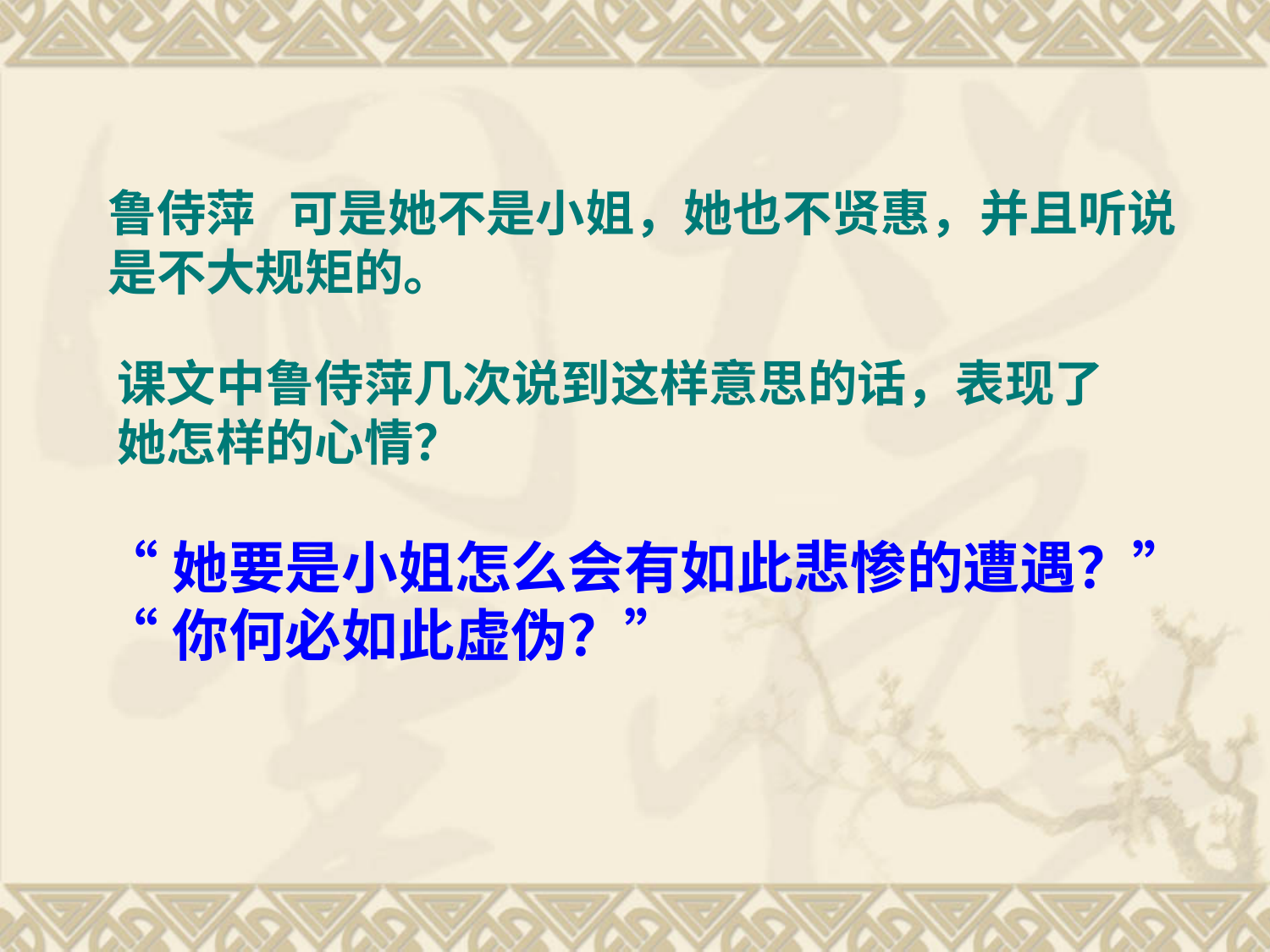

鲁侍萍   可是她不是小姐，她也不贤惠，并且听说是不大规矩的。
课文中鲁侍萍几次说到这样意思的话，表现了她怎样的心情？
“她要是小姐怎么会有如此悲惨的遭遇？”
“你何必如此虚伪？”